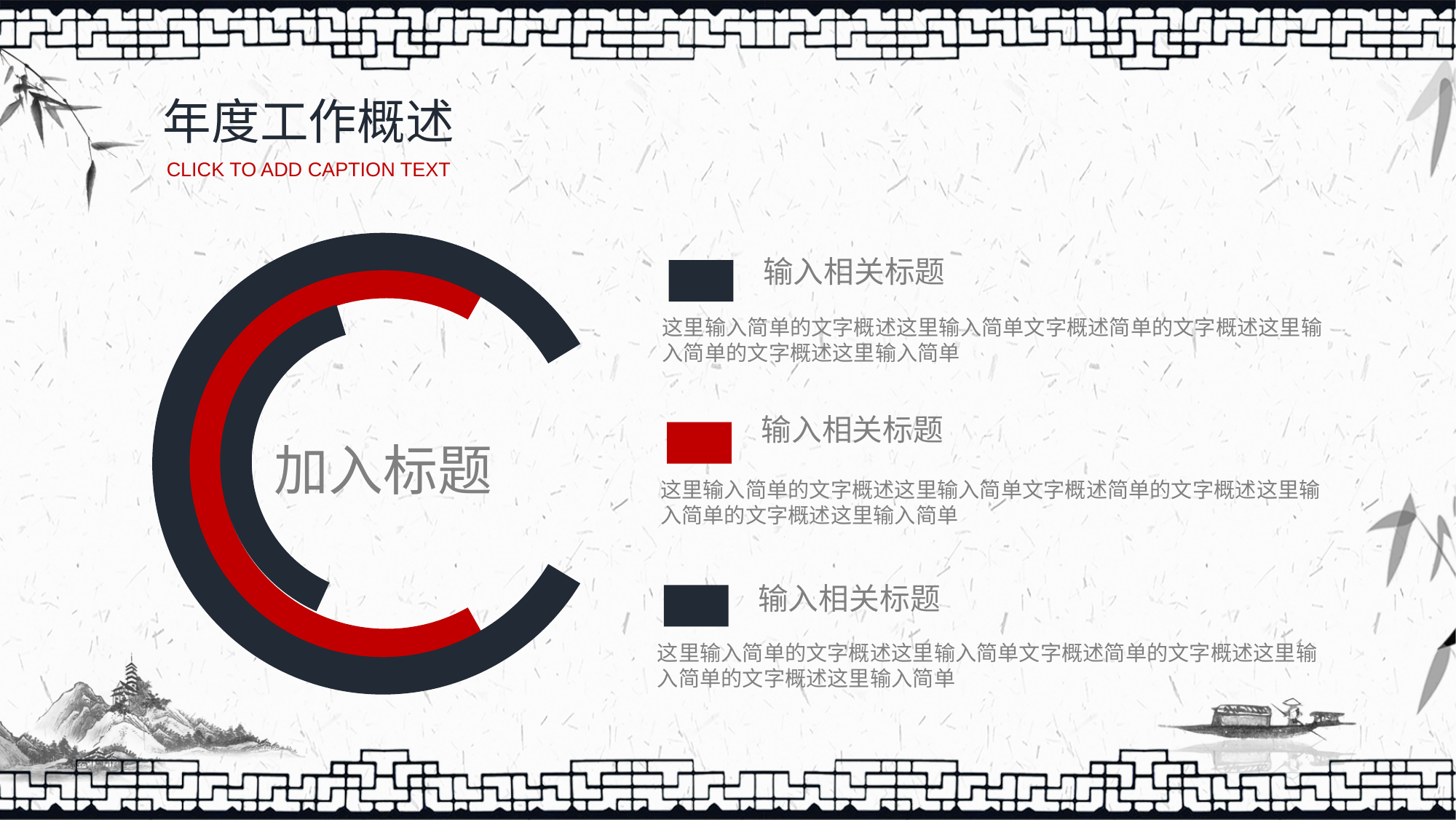

年度工作概述
CLICK TO ADD CAPTION TEXT

输入相关标题

这里输入简单的文字概述这里输入简单文字概述简单的文字概述这里输入简单的文字概述这里输入简单

输入相关标题

这里输入简单的文字概述这里输入简单文字概述简单的文字概述这里输入简单的文字概述这里输入简单
加入标题
输入相关标题

这里输入简单的文字概述这里输入简单文字概述简单的文字概述这里输入简单的文字概述这里输入简单